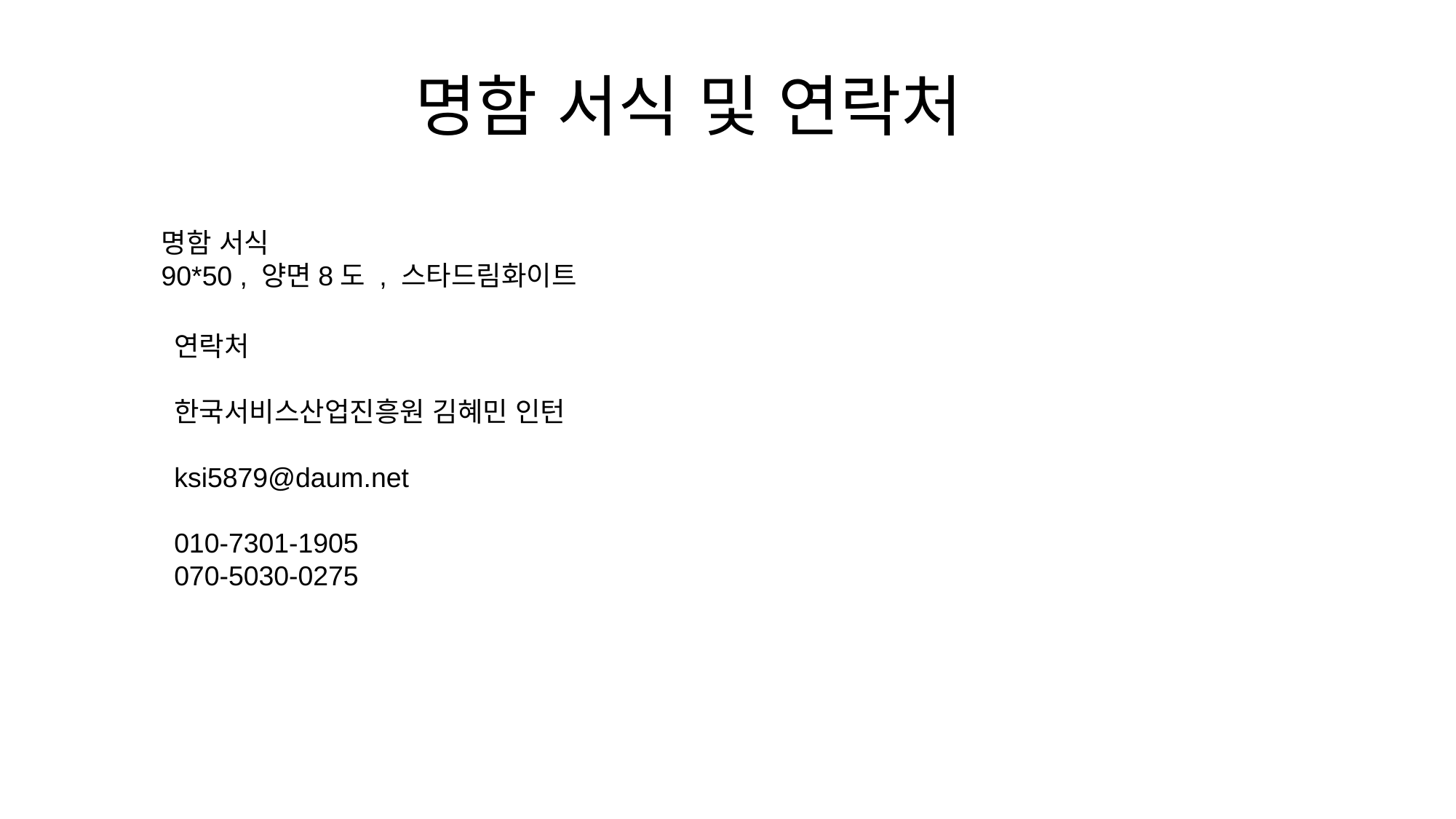

# 명함 서식 및 연락처
명함 서식
90*50 , 양면8도 , 스타드림화이트
연락처

한국서비스산업진흥원 김혜민 인턴

ksi5879@daum.net

010-7301-1905
070-5030-0275